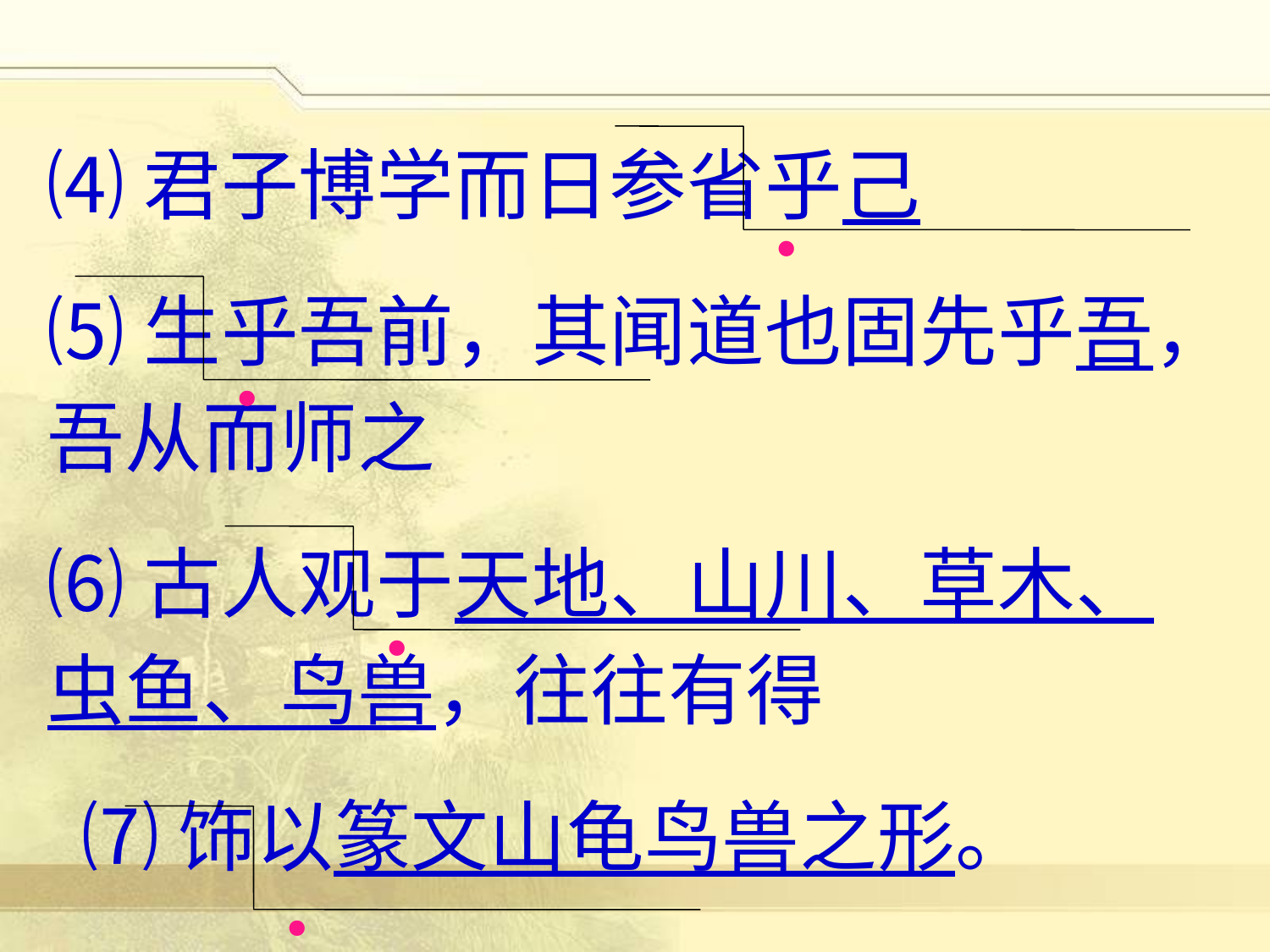

⑷君子博学而日参省乎己
⑸生乎吾前，其闻道也固先乎吾，吾从而师之
⑹古人观于天地、山川、草木、虫鱼、鸟兽，往往有得
  ⑺饰以篆文山龟鸟兽之形。

  ·

  ·

  ·

  ·